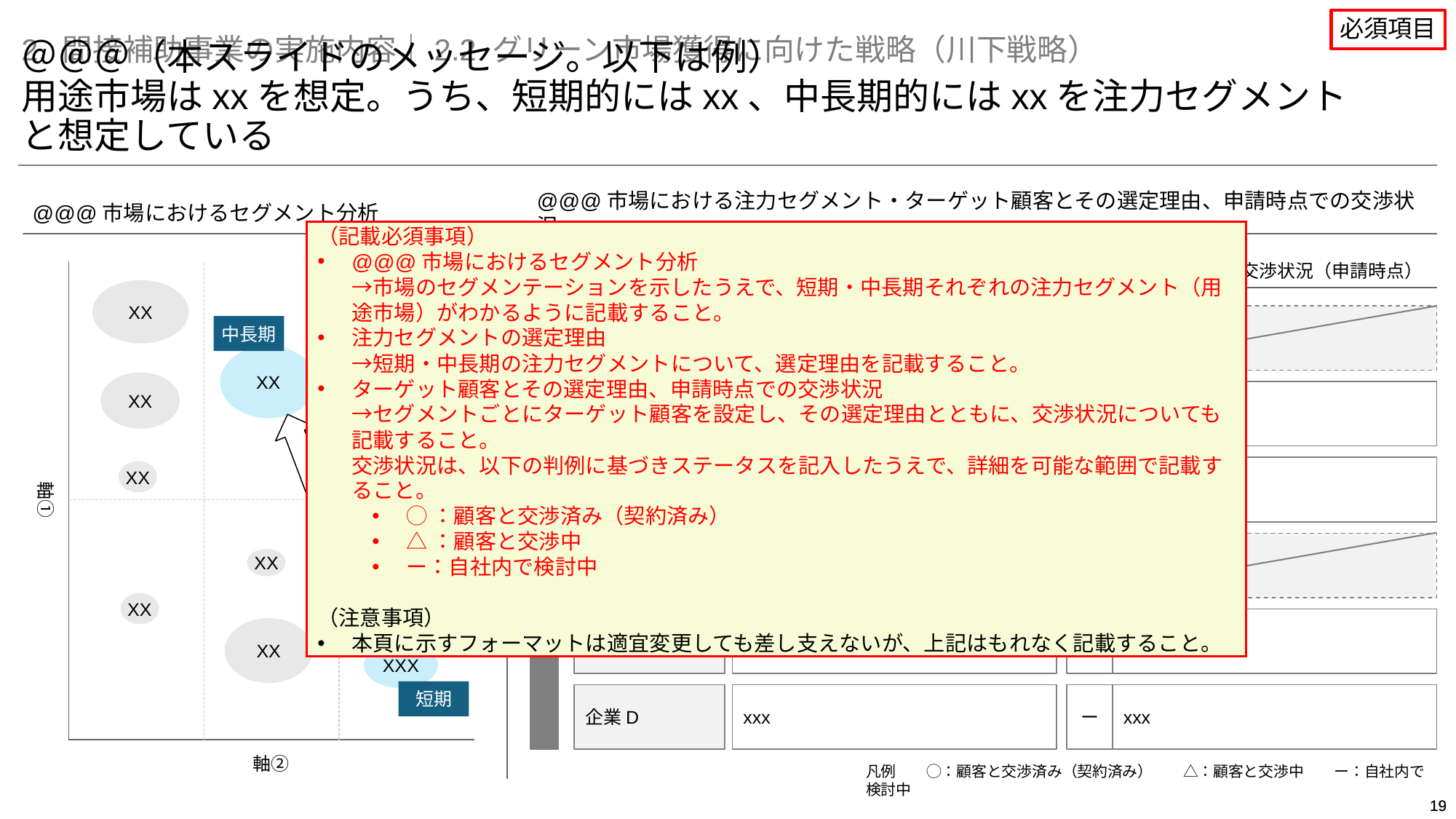

②産業競争力強化への貢献に関する審査
エ．グリーン市場獲得に向けた戦略（必須項目）
必須項目
2. 間接補助事業の実施内容｜2.2 グリーン市場獲得に向けた戦略（川下戦略）
＠＠＠（本スライドのメッセージ。以下は例）
用途市場はxxを想定。うち、短期的にはxx、中長期的にはxxを注力セグメントと想定している
@@@市場におけるセグメント分析
@@@市場における注力セグメント・ターゲット顧客とその選定理由、申請時点での交渉状況
（記載必須事項）
@@@市場におけるセグメント分析
→市場のセグメンテーションを示したうえで、短期・中長期それぞれの注力セグメント（用途市場）がわかるように記載すること。
注力セグメントの選定理由
→短期・中長期の注力セグメントについて、選定理由を記載すること。
ターゲット顧客とその選定理由、申請時点での交渉状況
→セグメントごとにターゲット顧客を設定し、その選定理由とともに、交渉状況についても記載すること。
交渉状況は、以下の判例に基づきステータスを記入したうえで、詳細を可能な範囲で記載すること。
◯：顧客と交渉済み（契約済み）
△：顧客と交渉中
ー：自社内で検討中

（注意事項）
本頁に示すフォーマットは適宜変更しても差し支えないが、上記はもれなく記載すること。
セグメント／ターゲット顧客
セグメント／ターゲット顧客の選定理由
ターゲット顧客との交渉状況（申請時点）

XX
中長期
XX
XX
XX
XX
軸①

XXX
XX
XX
XX
XXX
短期
軸②
セグメントA
xxx

企業A
xxx
◯
xxx
企業B
xxx
◯
xxx
セグメントB
xxx

企業C
xxx
△
xxx
企業D
xxx
ー
xxx
凡例　　◯：顧客と交渉済み（契約済み）　　△：顧客と交渉中　　ー：自社内で検討中